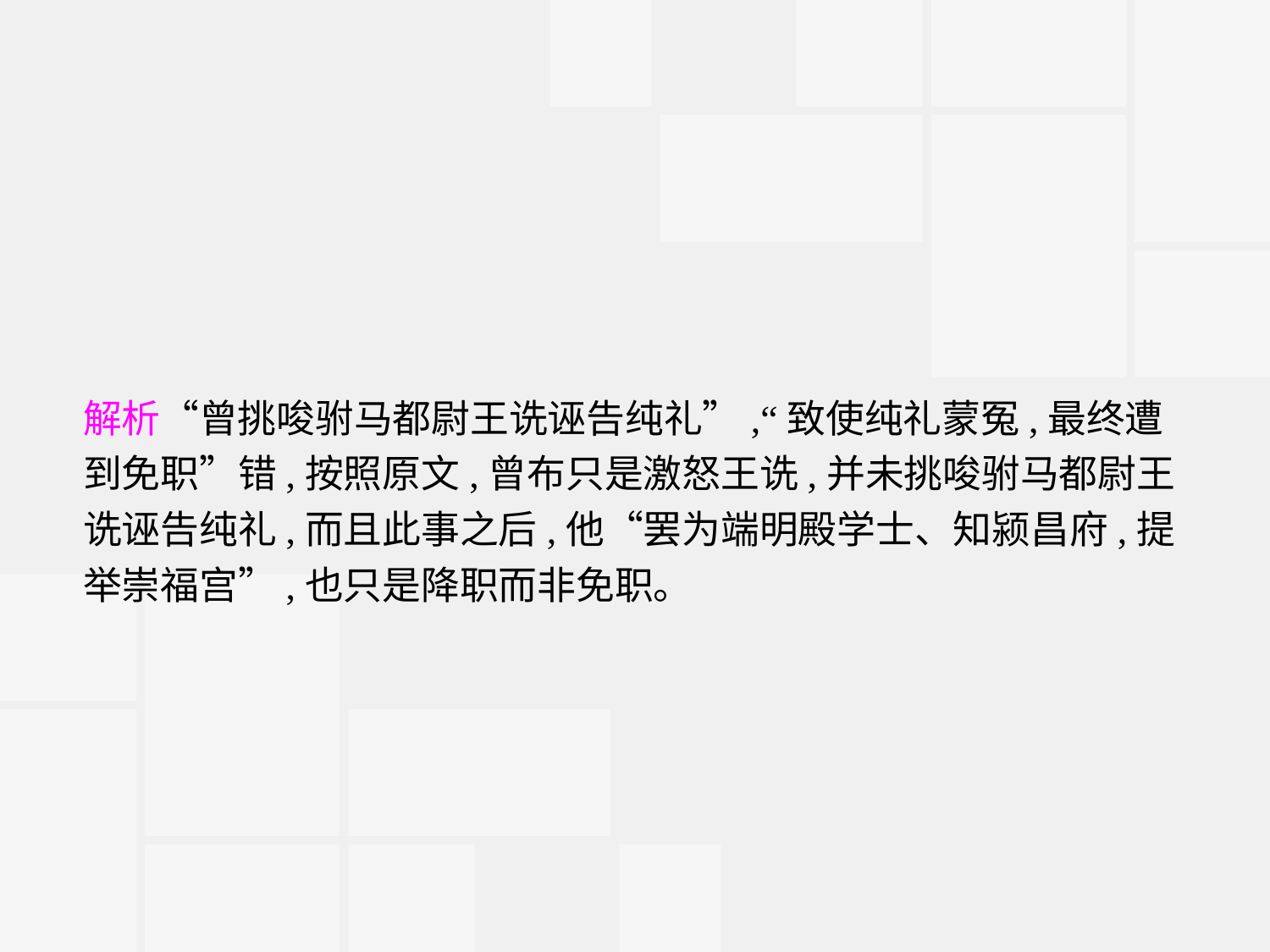

解析“曾挑唆驸马都尉王诜诬告纯礼”,“致使纯礼蒙冤,最终遭到免职”错,按照原文,曾布只是激怒王诜,并未挑唆驸马都尉王诜诬告纯礼,而且此事之后,他“罢为端明殿学士、知颍昌府,提举崇福宫”,也只是降职而非免职。